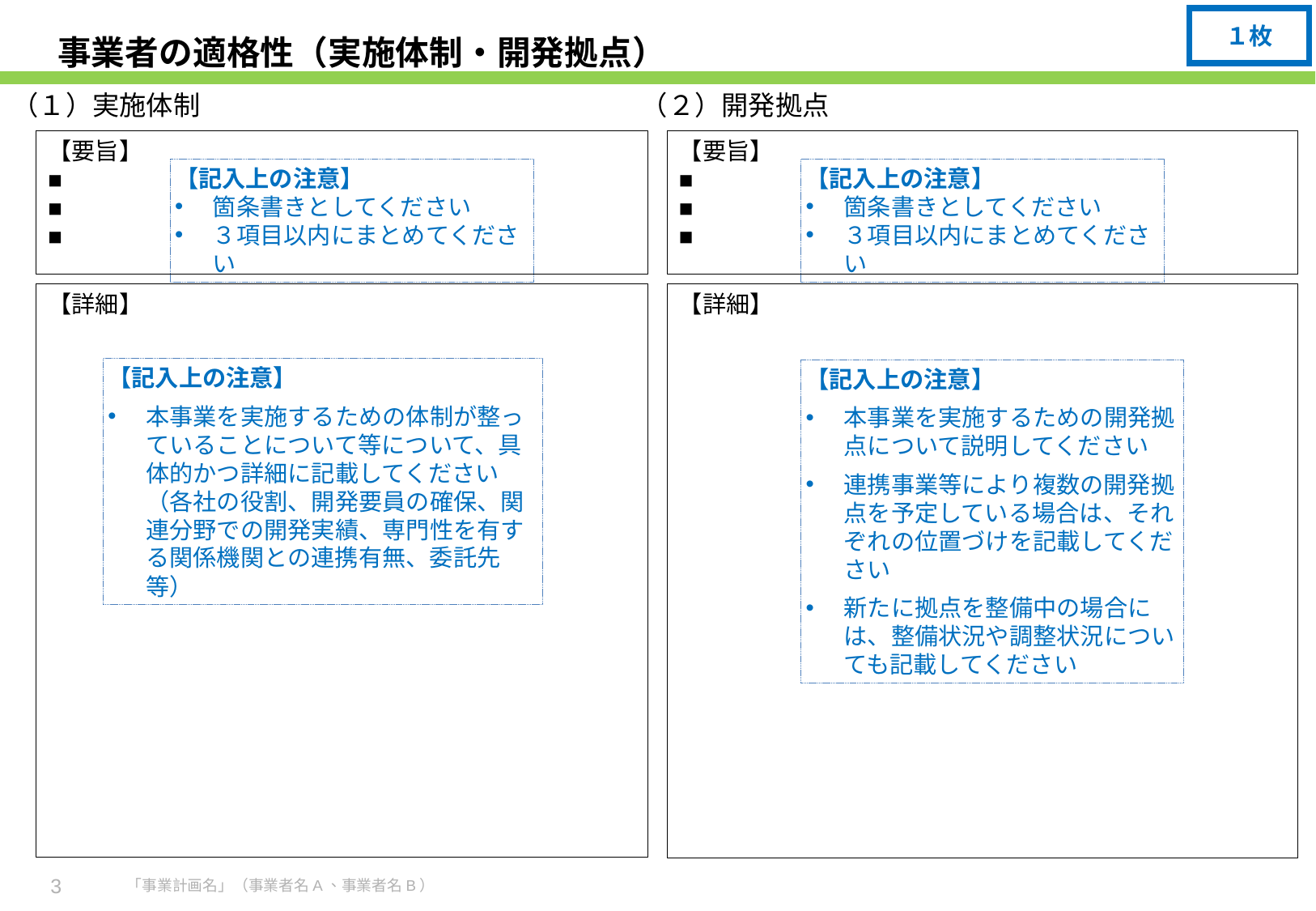

１枚
# 事業者の適格性（実施体制・開発拠点）
（１）実施体制
（２）開発拠点
【要旨】
■
■
■
【要旨】
■
■
■
【記入上の注意】
箇条書きとしてください
３項目以内にまとめてください
【記入上の注意】
箇条書きとしてください
３項目以内にまとめてください
【詳細】
【詳細】
【記入上の注意】
本事業を実施するための体制が整っていることについて等について、具体的かつ詳細に記載してください
（各社の役割、開発要員の確保、関連分野での開発実績、専門性を有する関係機関との連携有無、委託先　等）
【記入上の注意】
本事業を実施するための開発拠点について説明してください
連携事業等により複数の開発拠点を予定している場合は、それぞれの位置づけを記載してください
新たに拠点を整備中の場合には、整備状況や調整状況についても記載してください
3
「事業計画名」（事業者名A、事業者名B）